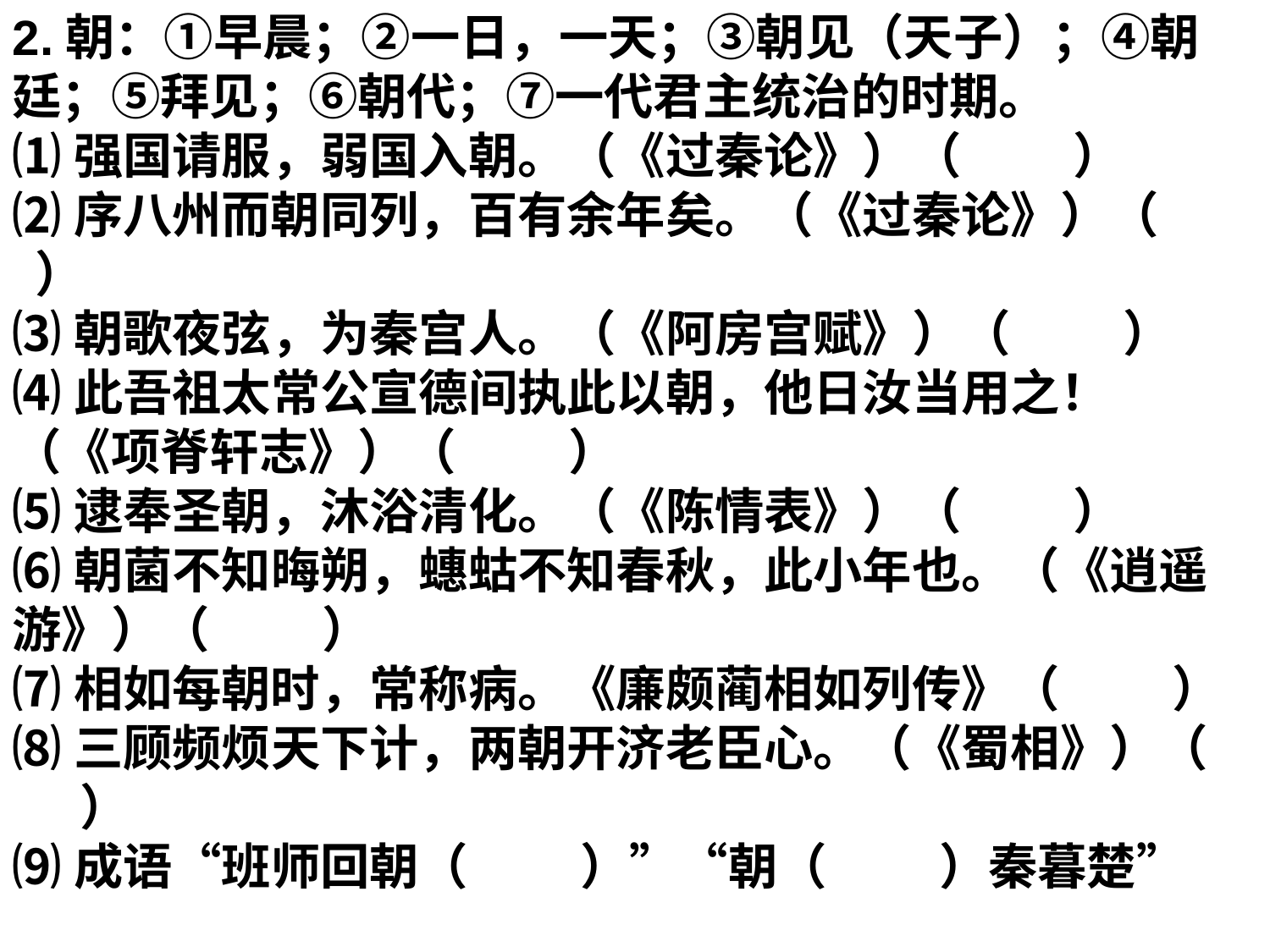

2.朝：①早晨；②一日，一天；③朝见（天子）；④朝廷；⑤拜见；⑥朝代；⑦一代君主统治的时期。
⑴强国请服，弱国入朝。（《过秦论》）（          ）
⑵序八州而朝同列，百有余年矣。（《过秦论》）（          ）
⑶朝歌夜弦，为秦宫人。（《阿房宫赋》）（          ）
⑷此吾祖太常公宣德间执此以朝，他日汝当用之！（《项脊轩志》）（          ）
⑸逮奉圣朝，沐浴清化。（《陈情表》）（          ）
⑹朝菌不知晦朔，蟪蛄不知春秋，此小年也。（《逍遥游》）（          ）
⑺相如每朝时，常称病。《廉颇蔺相如列传》（          ）
⑻三顾频烦天下计，两朝开济老臣心。（《蜀相》）（          ）
⑼成语“班师回朝（          ）”“朝（          ）秦暮楚”